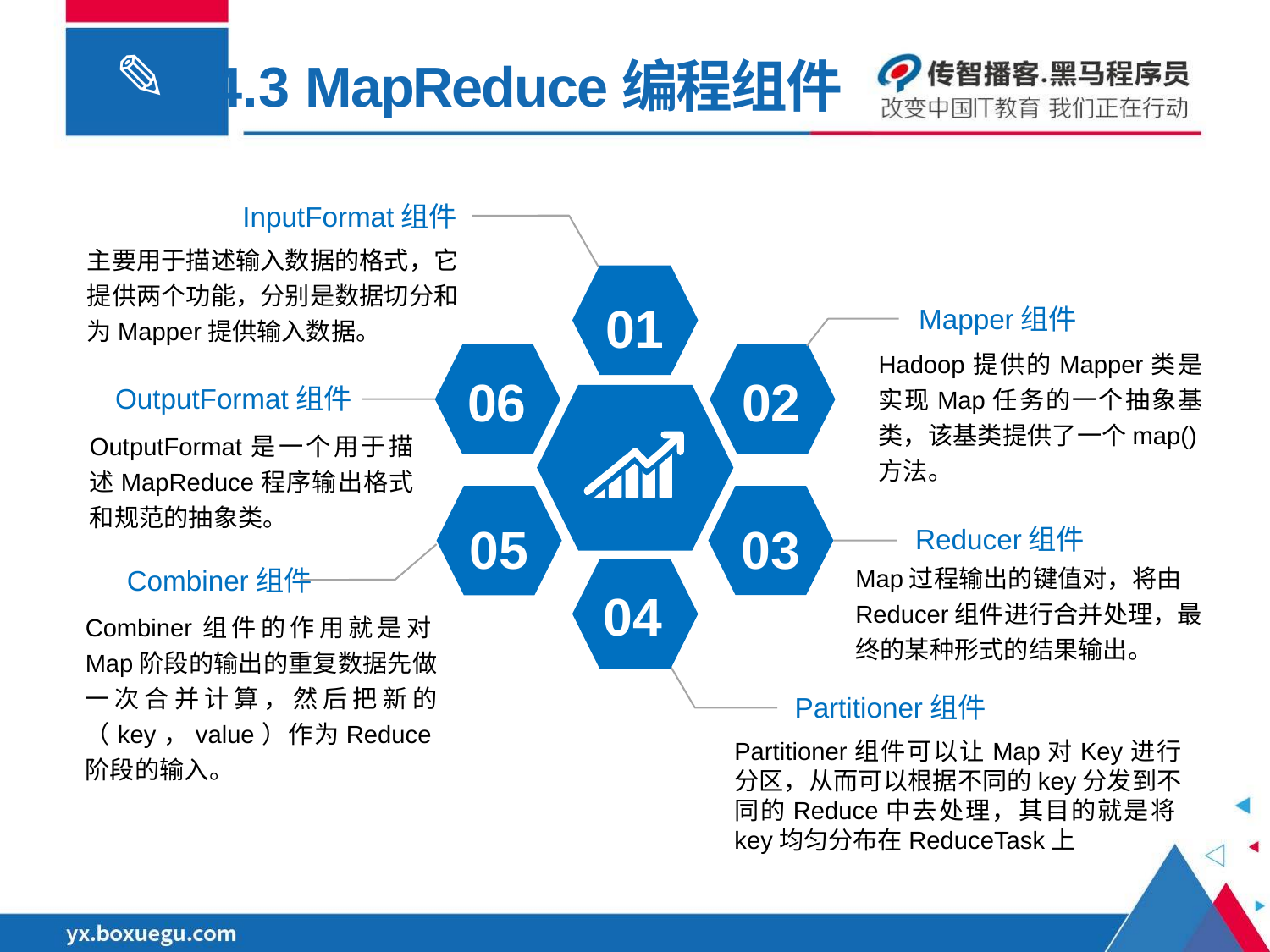

4.3 MapReduce编程组件
InputFormat组件
主要用于描述输入数据的格式，它提供两个功能，分别是数据切分和为Mapper提供输入数据。

01
Mapper组件

Hadoop提供的Mapper类是实现Map任务的一个抽象基类，该基类提供了一个map()方法。

02

06
OutputFormat组件
OutputFormat是一个用于描述MapReduce程序输出格式和规范的抽象类。

05

Combiner组件
Combiner组件的作用就是对Map阶段的输出的重复数据先做一次合并计算，然后把新的（key，value）作为Reduce阶段的输入。

03
Reducer组件

Map过程输出的键值对，将由Reducer组件进行合并处理，最终的某种形式的结果输出。

04

Partitioner组件
Partitioner组件可以让Map对Key进行分区，从而可以根据不同的key分发到不同的Reduce中去处理，其目的就是将key均匀分布在ReduceTask上